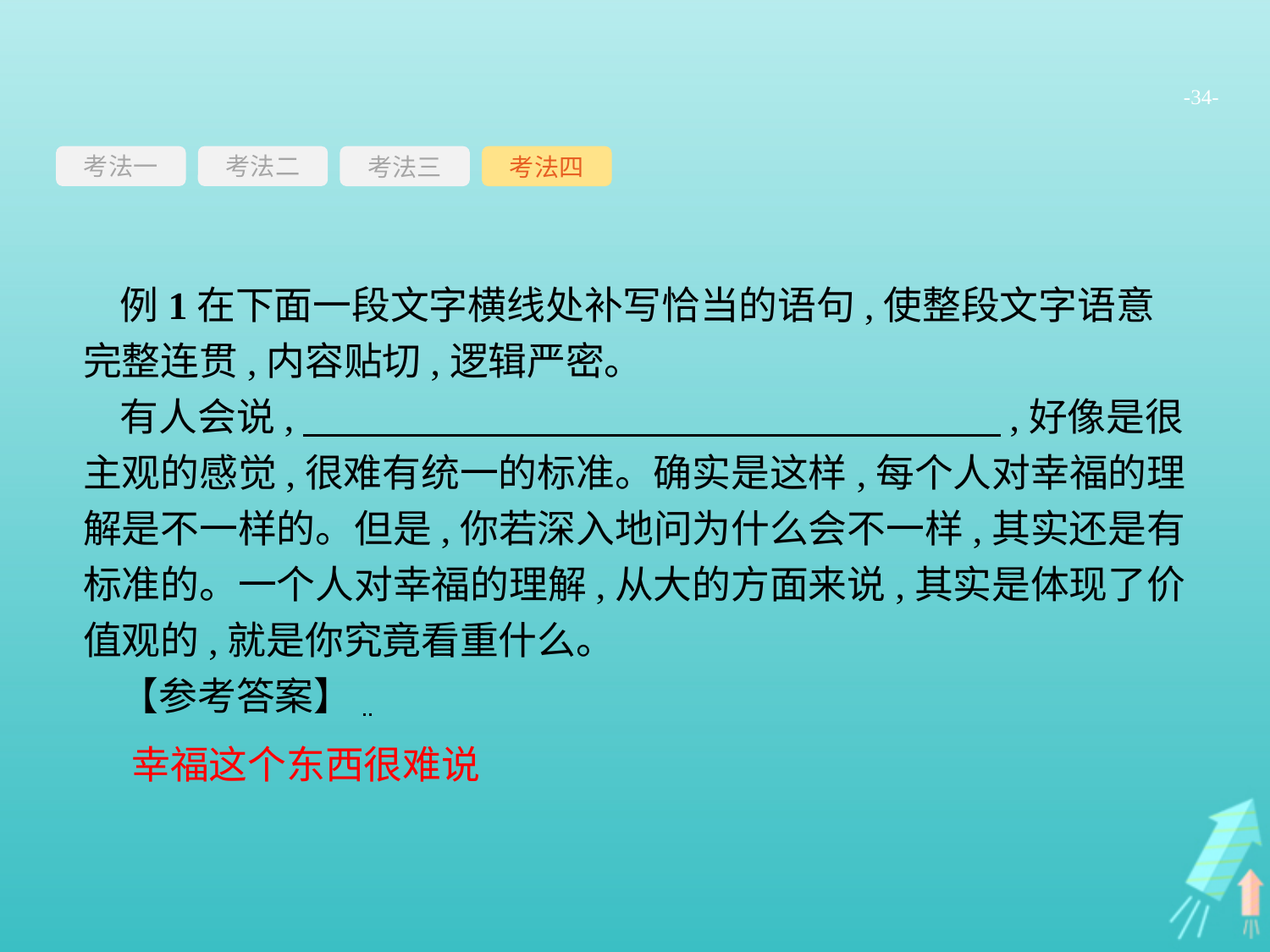

-34-
考法一
考法三
考法四
考法二
例1在下面一段文字横线处补写恰当的语句,使整段文字语意完整连贯,内容贴切,逻辑严密。
有人会说,　　　　　　　　　　　　　　　　　　,好像是很主观的感觉,很难有统一的标准。确实是这样,每个人对幸福的理解是不一样的。但是,你若深入地问为什么会不一样,其实还是有标准的。一个人对幸福的理解,从大的方面来说,其实是体现了价值观的,就是你究竟看重什么。
【参考答案】
幸福这个东西很难说